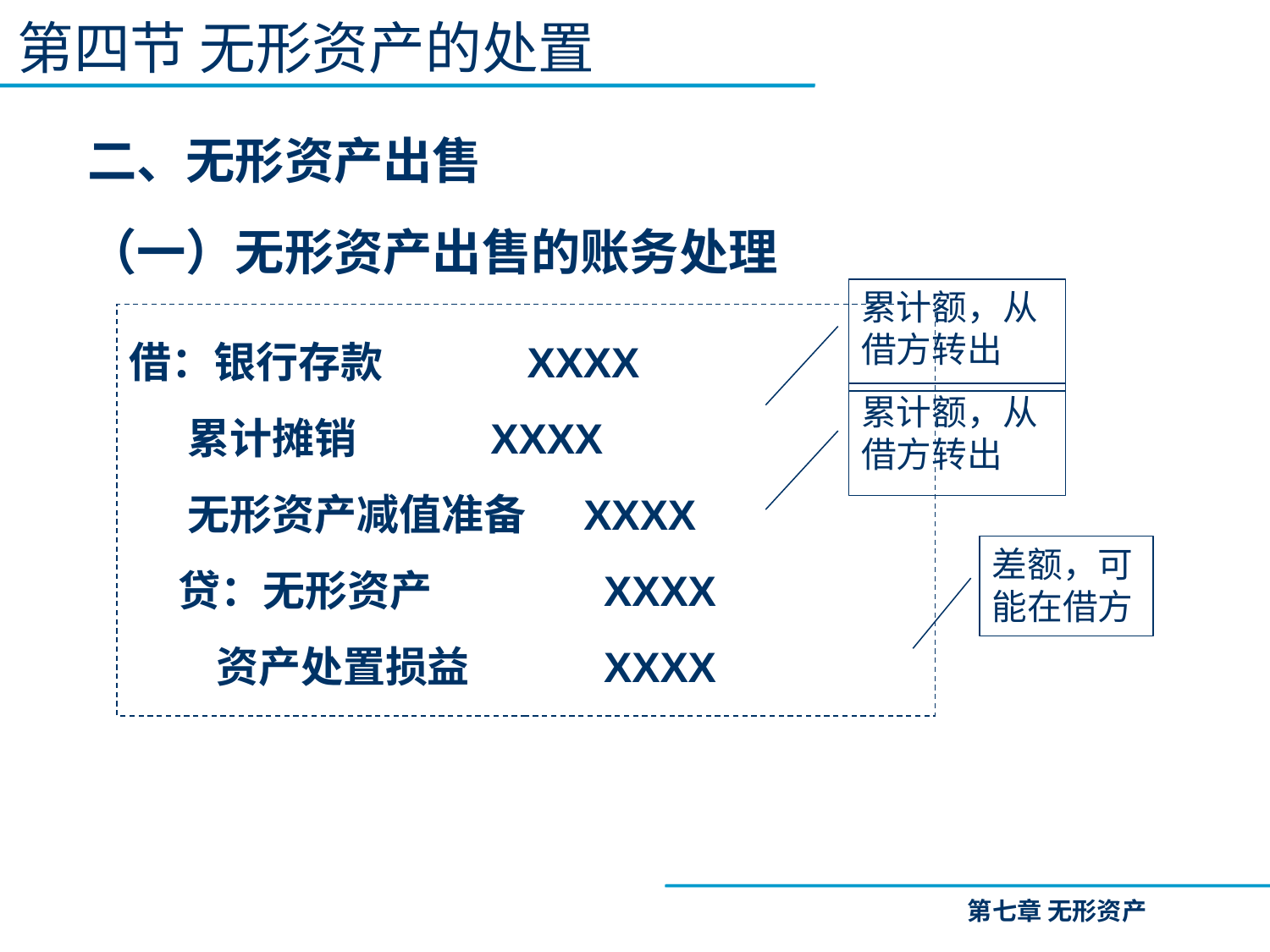

第四节 无形资产的处置
二、无形资产出售
（一）无形资产出售的账务处理

累计额，从借方转出
借：银行存款              XXXX
     累计摊销             XXXX
     无形资产减值准备     XXXX
    贷：无形资产                 XXXX
        资产处置损益             XXXX
累计额，从借方转出
差额，可能在借方